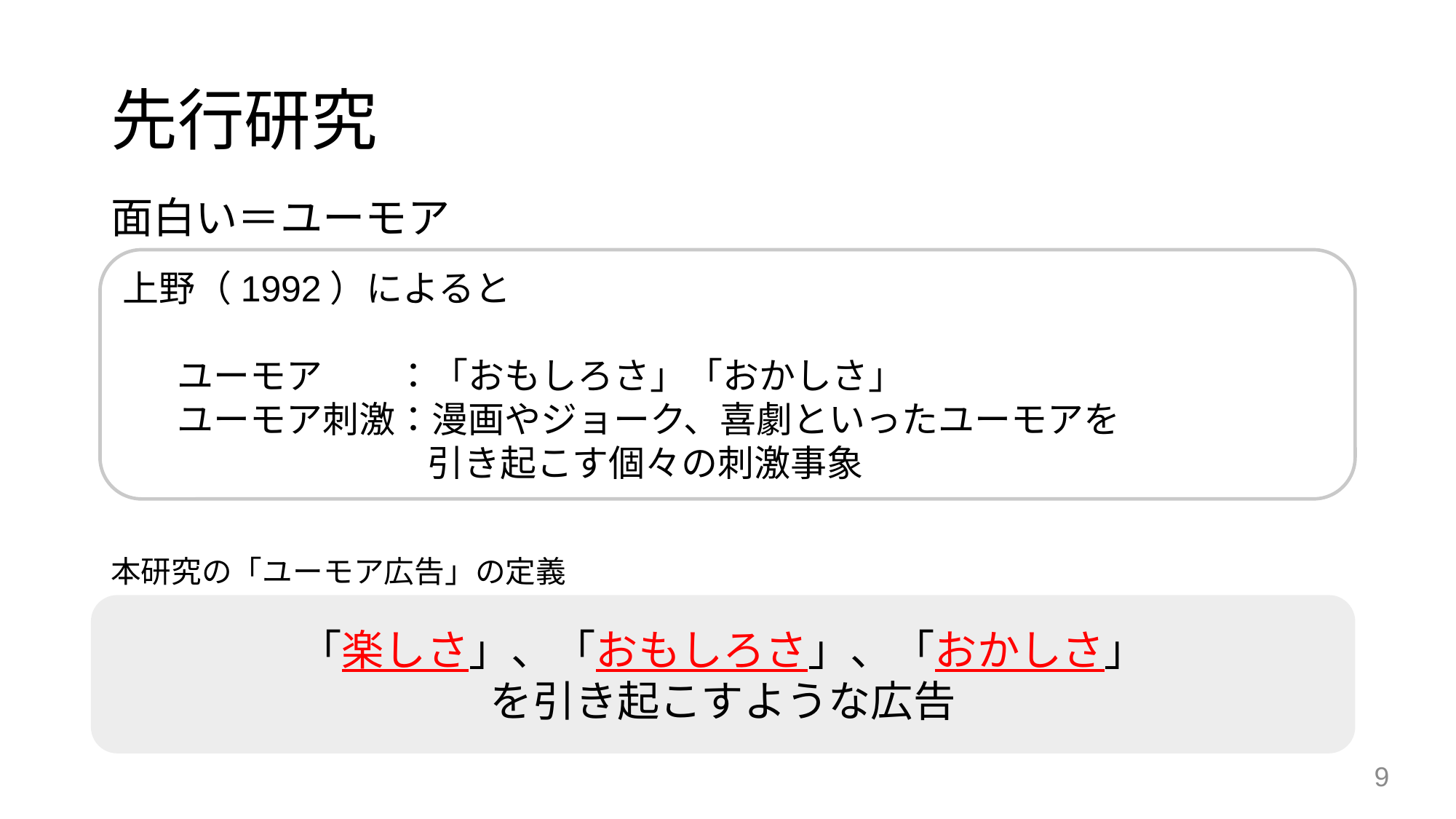

# 先行研究
面白い＝ユーモア
上野（1992）によると

ユーモア　　：「おもしろさ」「おかしさ」
ユーモア刺激：漫画やジョーク、喜劇といったユーモアを
                        　 引き起こす個々の刺激事象
本研究の「ユーモア広告」の定義
「楽しさ」、「おもしろさ」、「おかしさ」
を引き起こすような広告
9